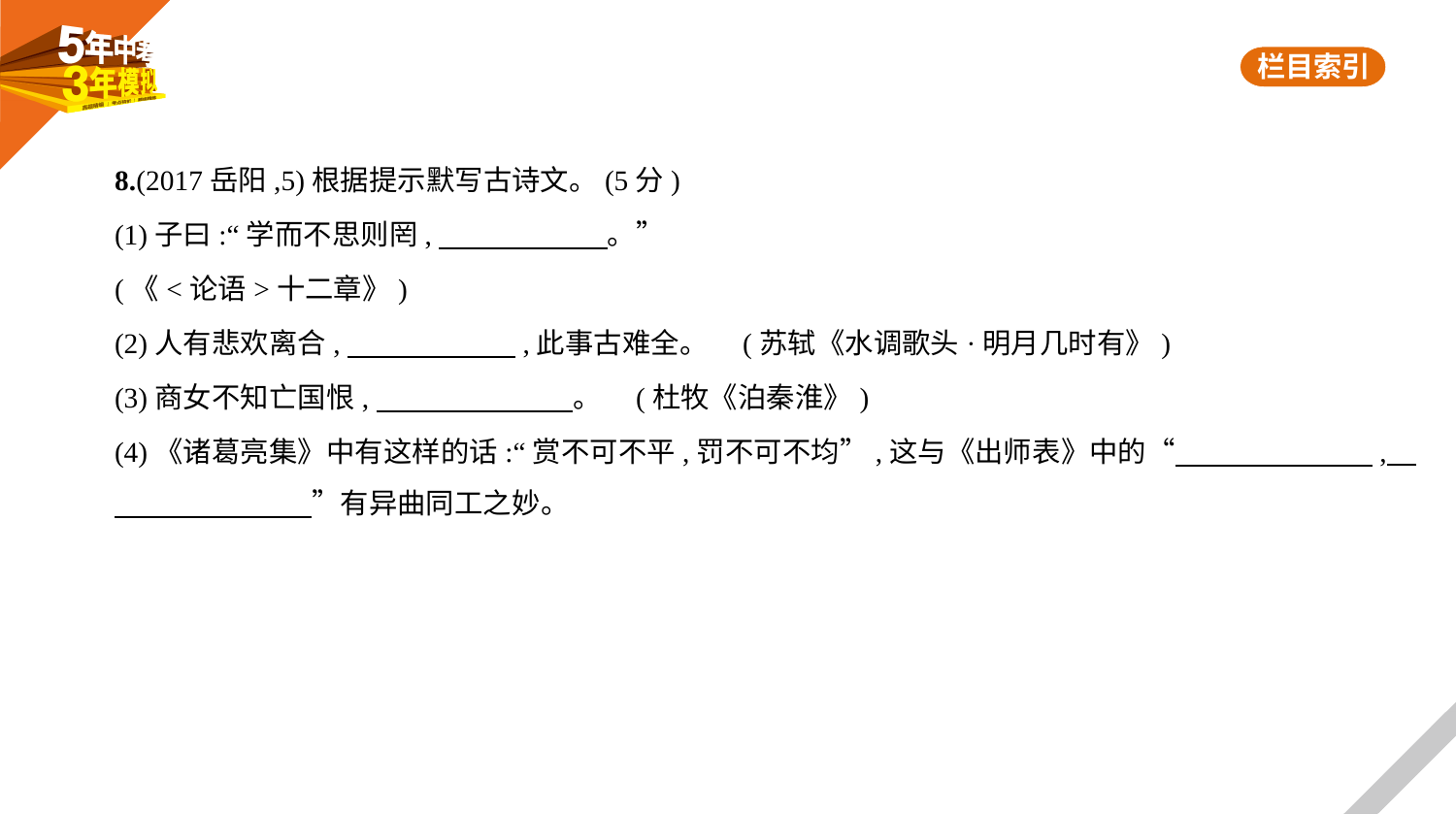

8.(2017岳阳,5)根据提示默写古诗文。(5分)
(1)子曰:“学而不思则罔,　　　　　    。”
(《<论语>十二章》)
(2)人有悲欢离合,　　　　　    ,此事古难全。 (苏轼《水调歌头·明月几时有》)
(3)商女不知亡国恨,　　　　　　    。 (杜牧《泊秦淮》)
(4)《诸葛亮集》中有这样的话:“赏不可不平,罚不可不均”,这与《出师表》中的“　　　　　　    ,    
　　　　　　    ”有异曲同工之妙。